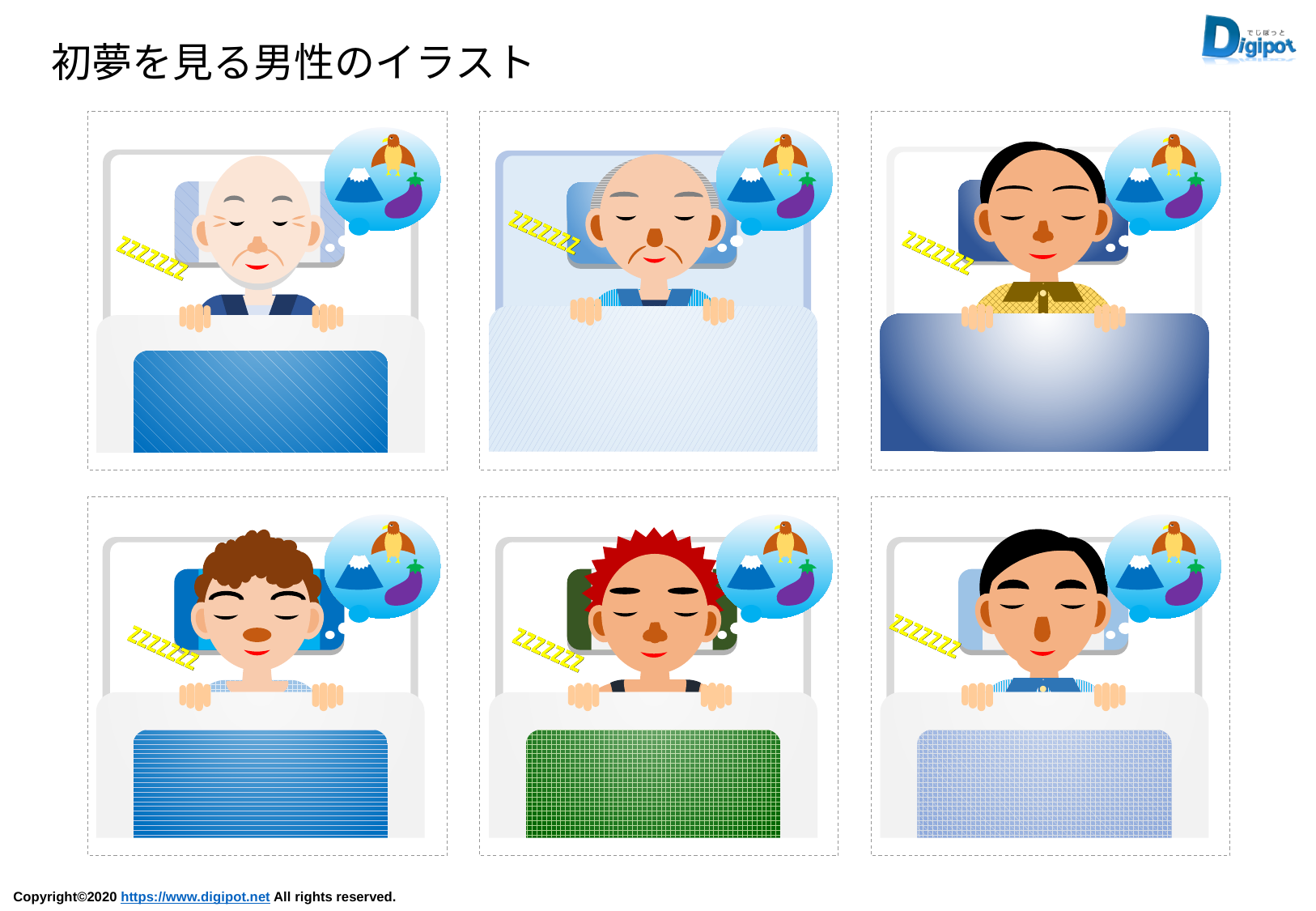

初夢を見る男性のイラスト

zzzzzzz
zzzzzzz

zzzzzzz
zzzzzzz

zzzzzzz
zzzzzzz

zzzzzzz
zzzzzzz

zzzzzzz
zzzzzzz

zzzzzzz
zzzzzzz